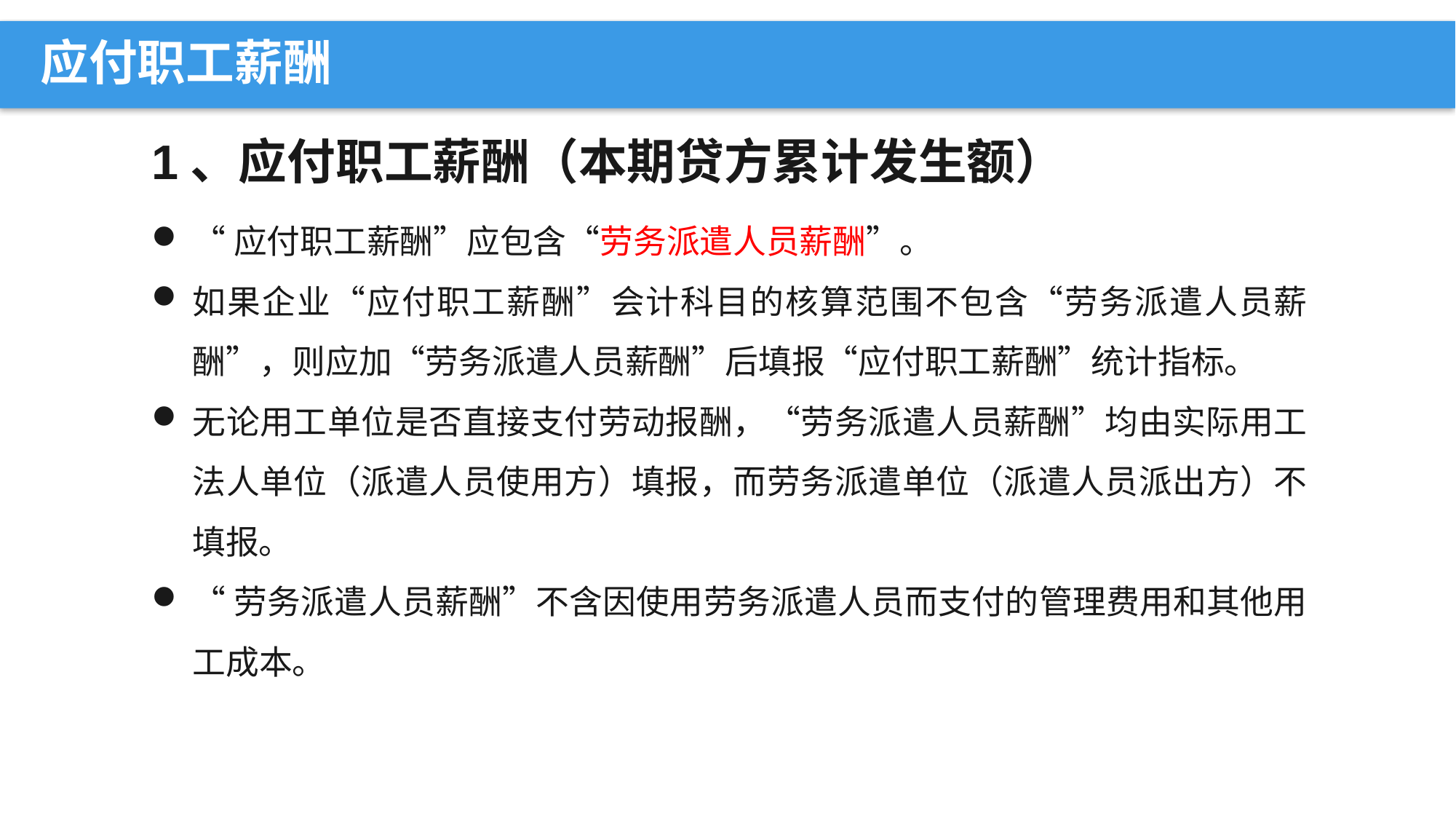

应付职工薪酬
1、应付职工薪酬（本期贷方累计发生额）
“应付职工薪酬”应包含“劳务派遣人员薪酬”。
如果企业“应付职工薪酬”会计科目的核算范围不包含“劳务派遣人员薪酬”，则应加“劳务派遣人员薪酬”后填报“应付职工薪酬”统计指标。
无论用工单位是否直接支付劳动报酬，“劳务派遣人员薪酬”均由实际用工法人单位（派遣人员使用方）填报，而劳务派遣单位（派遣人员派出方）不填报。
“劳务派遣人员薪酬”不含因使用劳务派遣人员而支付的管理费用和其他用工成本。